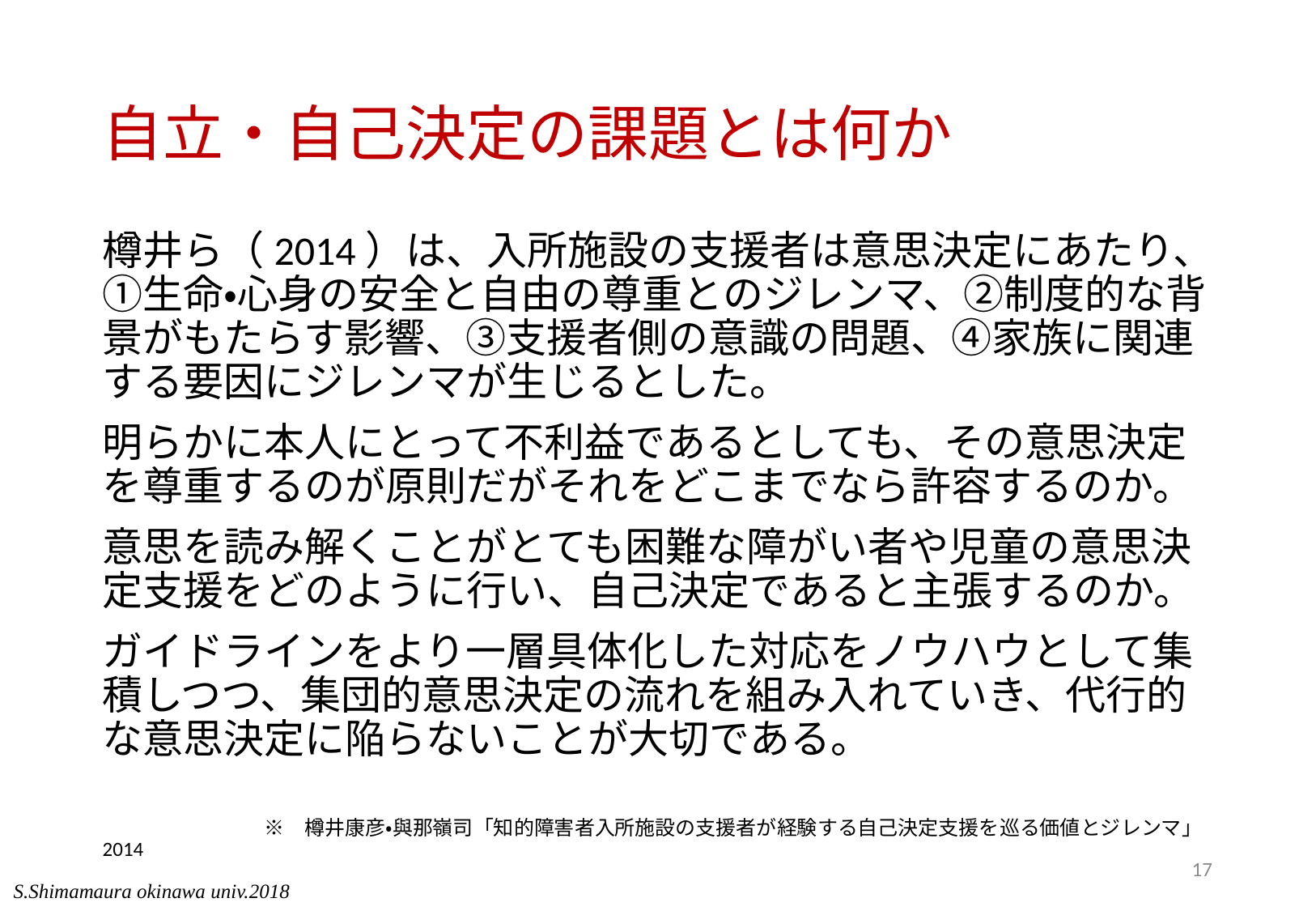

# 自立・自己決定の課題とは何か
樽井ら（2014）は、入所施設の支援者は意思決定にあたり、①生命・心身の安全と自由の尊重とのジレンマ、②制度的な背景がもたらす影響、③支援者側の意識の問題、④家族に関連する要因にジレンマが生じるとした。
明らかに本人にとって不利益であるとしても、その意思決定を尊重するのが原則だがそれをどこまでなら許容するのか。
意思を読み解くことがとても困難な障がい者や児童の意思決定支援をどのように行い、自己決定であると主張するのか。
ガイドラインをより一層具体化した対応をノウハウとして集積しつつ、集団的意思決定の流れを組み入れていき、代行的な意思決定に陥らないことが大切である。

　　　　　　　　※　樽井康彦・與那嶺司「知的障害者入所施設の支援者が経験する自己決定支援を巡る価値とジレンマ」2014
17
S.Shimamaura okinawa univ.2018